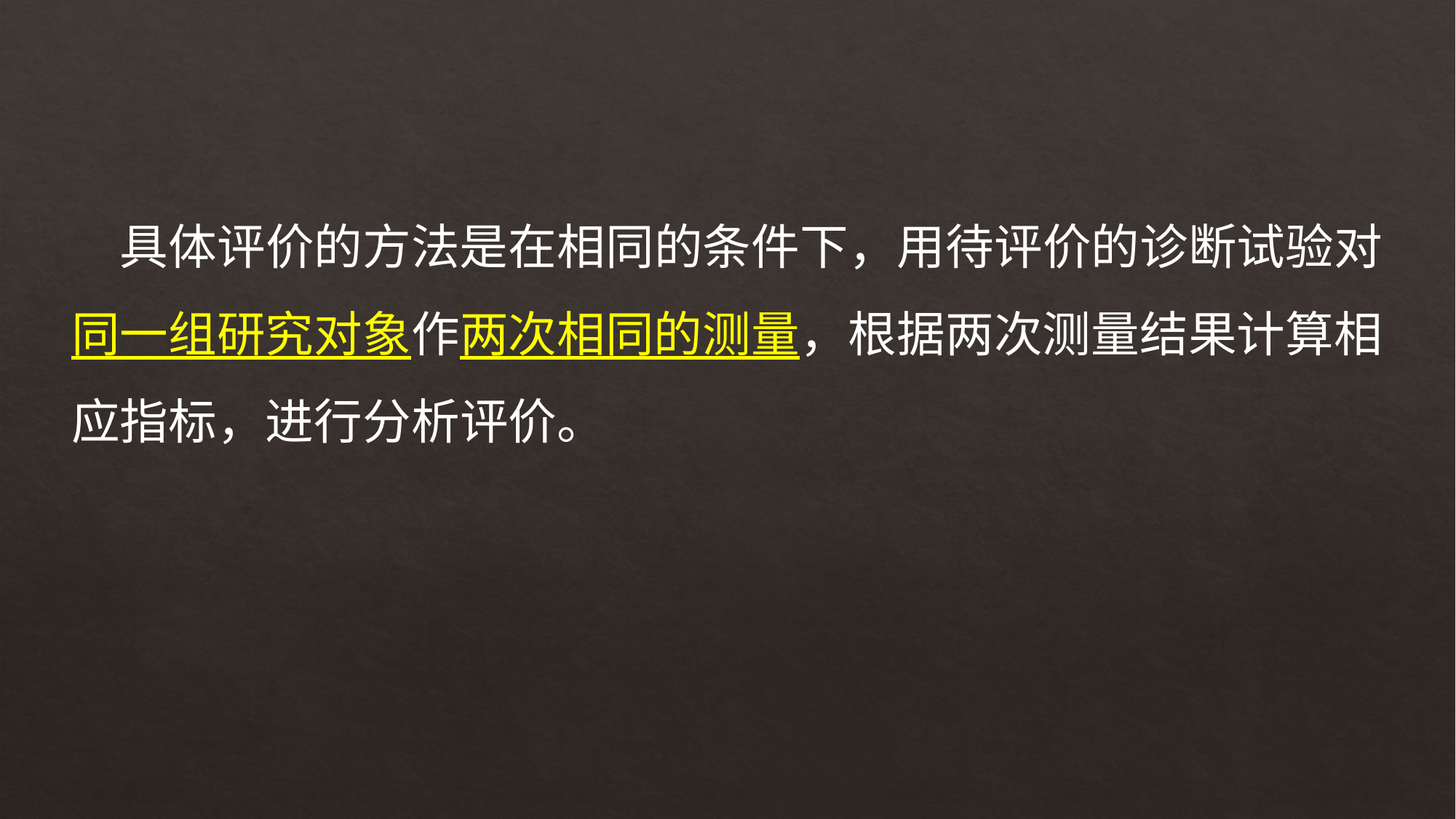

具体评价的方法是在相同的条件下，用待评价的诊断试验对同一组研究对象作两次相同的测量，根据两次测量结果计算相应指标，进行分析评价。